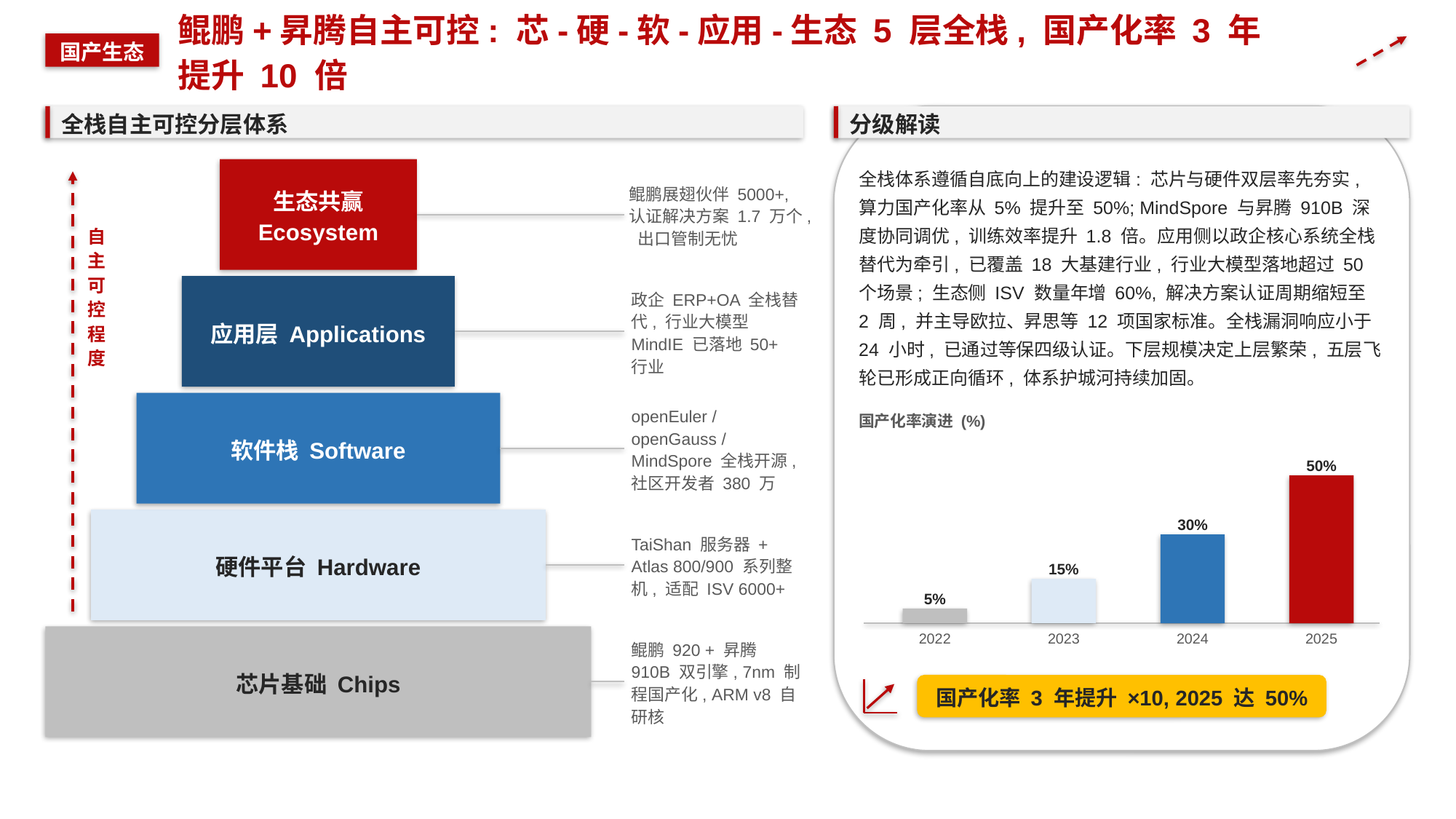

鲲鹏+昇腾自主可控: 芯-硬-软-应用-生态 5 层全栈, 国产化率 3 年提升 10 倍

国产生态

全栈自主可控分层体系

分级解读

生态共赢 Ecosystem
全栈体系遵循自底向上的建设逻辑: 芯片与硬件双层率先夯实, 算力国产化率从 5% 提升至 50%; MindSpore 与昇腾 910B 深度协同调优, 训练效率提升 1.8 倍。应用侧以政企核心系统全栈替代为牵引, 已覆盖 18 大基建行业, 行业大模型落地超过 50 个场景; 生态侧 ISV 数量年增 60%, 解决方案认证周期缩短至 2 周, 并主导欧拉、昇思等 12 项国家标准。全栈漏洞响应小于 24 小时, 已通过等保四级认证。下层规模决定上层繁荣, 五层飞轮已形成正向循环, 体系护城河持续加固。
鲲鹏展翅伙伴 5000+, 认证解决方案 1.7 万个, 出口管制无忧
自主可控程度

应用层 Applications
政企 ERP+OA 全栈替代, 行业大模型 MindIE 已落地 50+ 行业

软件栈 Software
openEuler / openGauss / MindSpore 全栈开源, 社区开发者 380 万
国产化率演进 (%)
50%

硬件平台 Hardware
30%
TaiShan 服务器 + Atlas 800/900 系列整机, 适配 ISV 6000+

15%

5%

芯片基础 Chips
2022
2023
2024
2025
鲲鹏 920 + 昇腾 910B 双引擎, 7nm 制程国产化, ARM v8 自研核

国产化率 3 年提升 ×10, 2025 达 50%